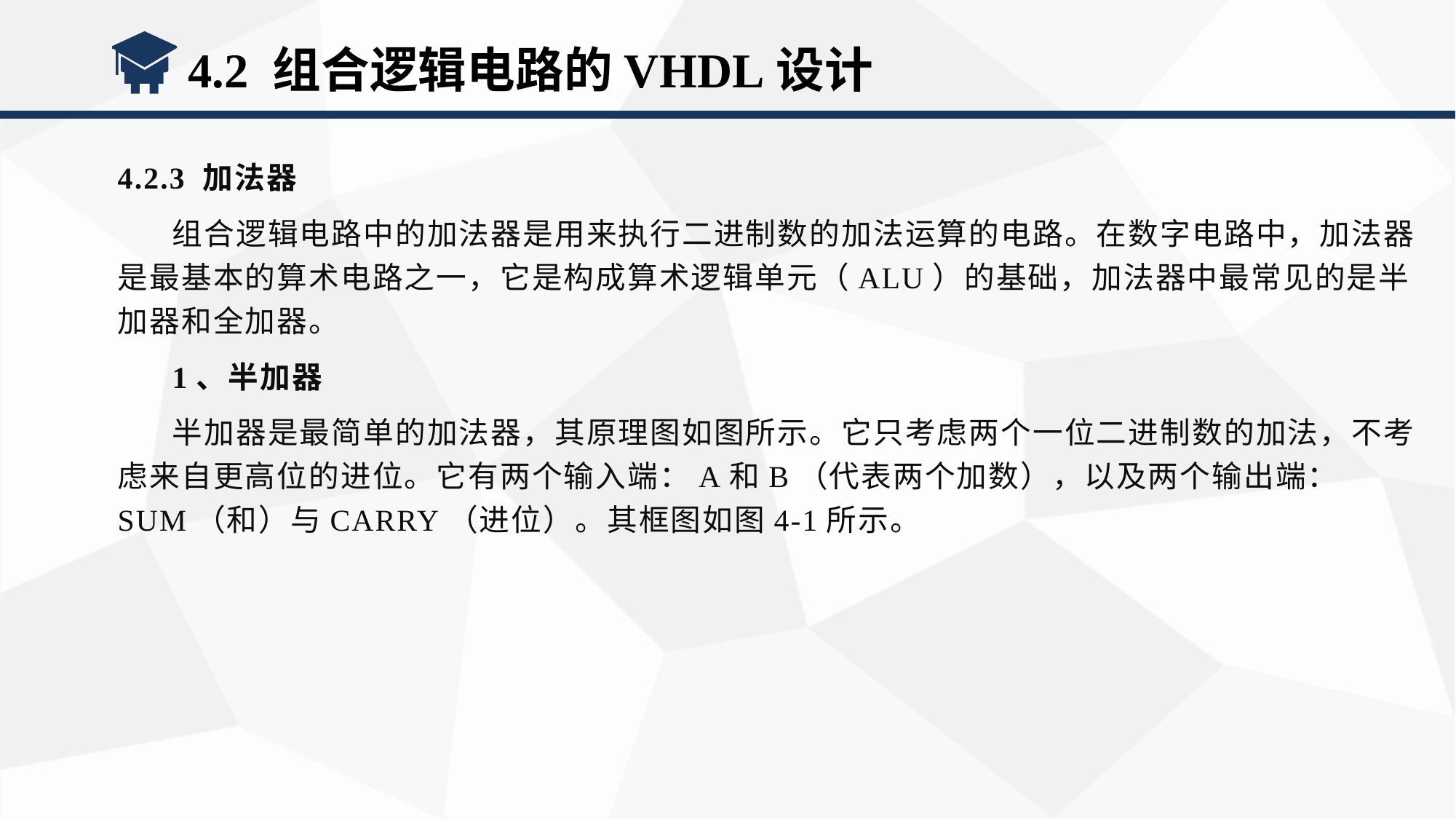

4.2 组合逻辑电路的VHDL设计

4.2.3 加法器
组合逻辑电路中的加法器是用来执行二进制数的加法运算的电路。在数字电路中，加法器是最基本的算术电路之一，它是构成算术逻辑单元（ALU）的基础，加法器中最常见的是半加器和全加器。
1、半加器
半加器是最简单的加法器，其原理图如图所示。它只考虑两个一位二进制数的加法，不考虑来自更高位的进位。它有两个输入端：A和B（代表两个加数），以及两个输出端：SUM（和）与CARRY（进位）。其框图如图4-1所示。